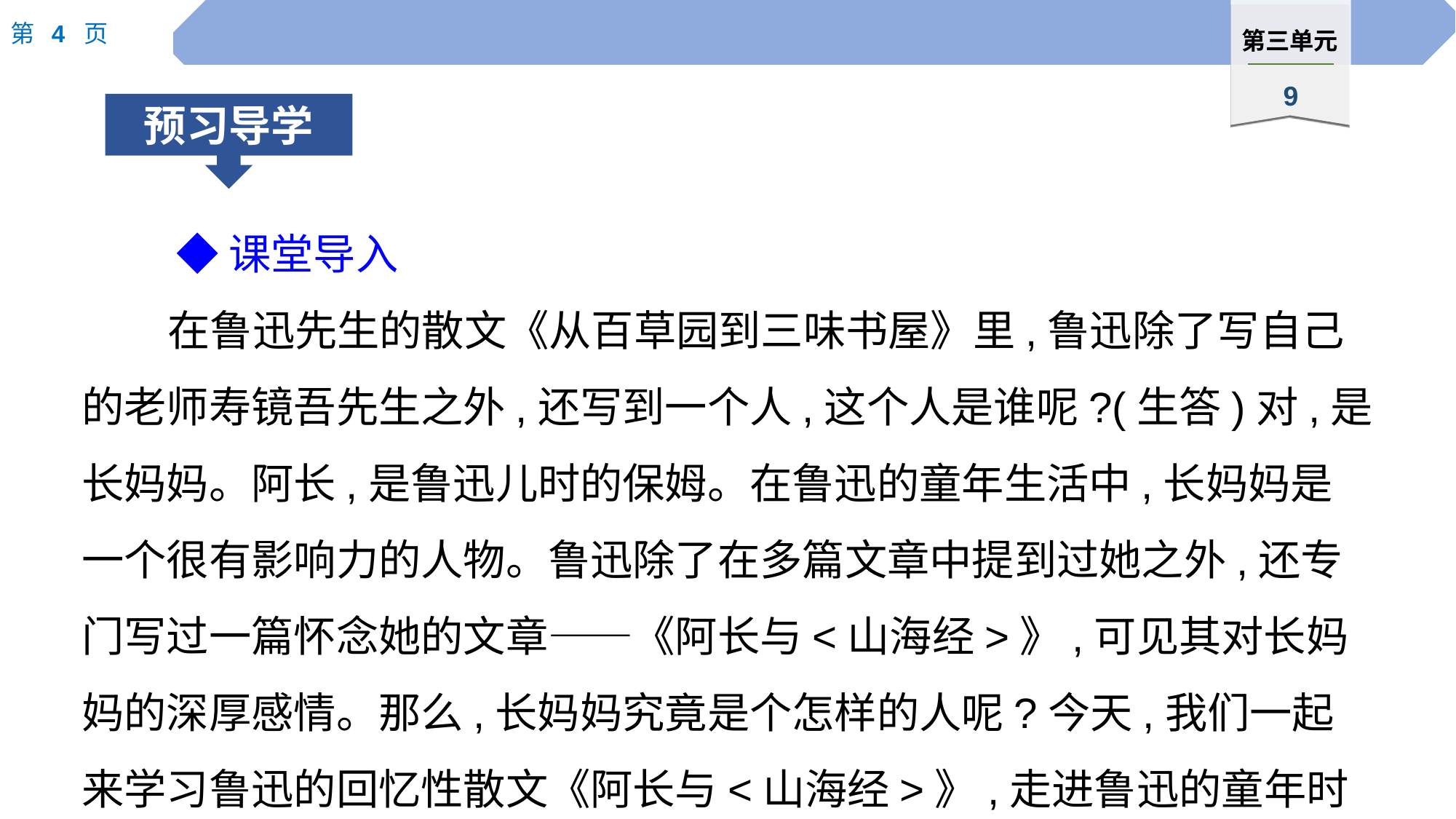

◆课堂导入

在鲁迅先生的散文《从百草园到三味书屋》里,鲁迅除了写自己的老师寿镜吾先生之外,还写到一个人,这个人是谁呢?(生答)对,是长妈妈。阿长,是鲁迅儿时的保姆。在鲁迅的童年生活中,长妈妈是一个很有影响力的人物。鲁迅除了在多篇文章中提到过她之外,还专门写过一篇怀念她的文章——《阿长与<山海经>》,可见其对长妈妈的深厚感情。那么,长妈妈究竟是个怎样的人呢?今天,我们一起来学习鲁迅的回忆性散文《阿长与<山海经>》,走进鲁迅的童年时代,一探究竟。